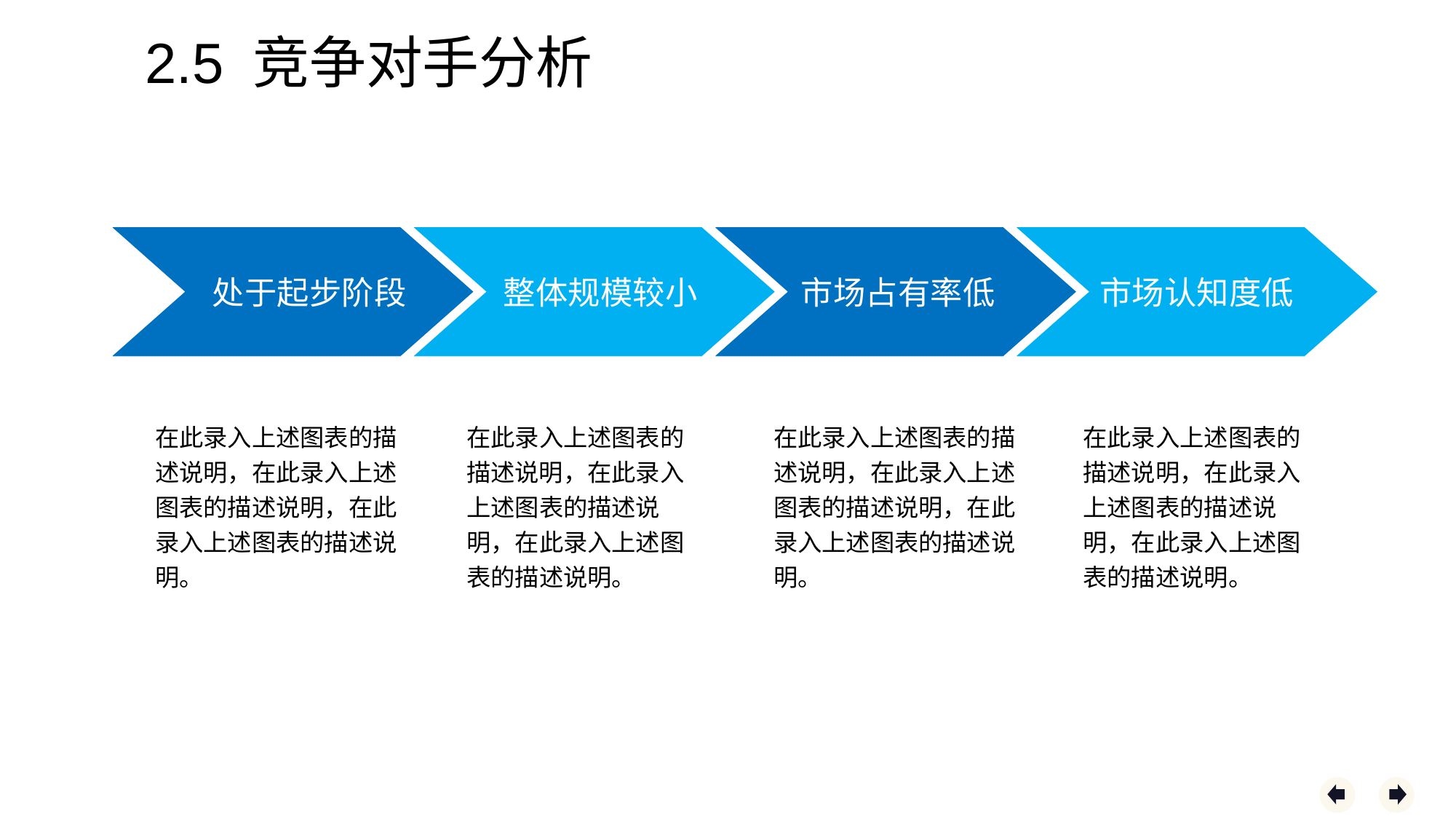

2.5 竞争对手分析

      处于起步阶段

    整体规模较小

   市场占有率低

   市场认知度低
在此录入上述图表的描述说明，在此录入上述图表的描述说明，在此录入上述图表的描述说明。
在此录入上述图表的描述说明，在此录入上述图表的描述说明，在此录入上述图表的描述说明。
在此录入上述图表的描述说明，在此录入上述图表的描述说明，在此录入上述图表的描述说明。
在此录入上述图表的描述说明，在此录入上述图表的描述说明，在此录入上述图表的描述说明。

Part 2